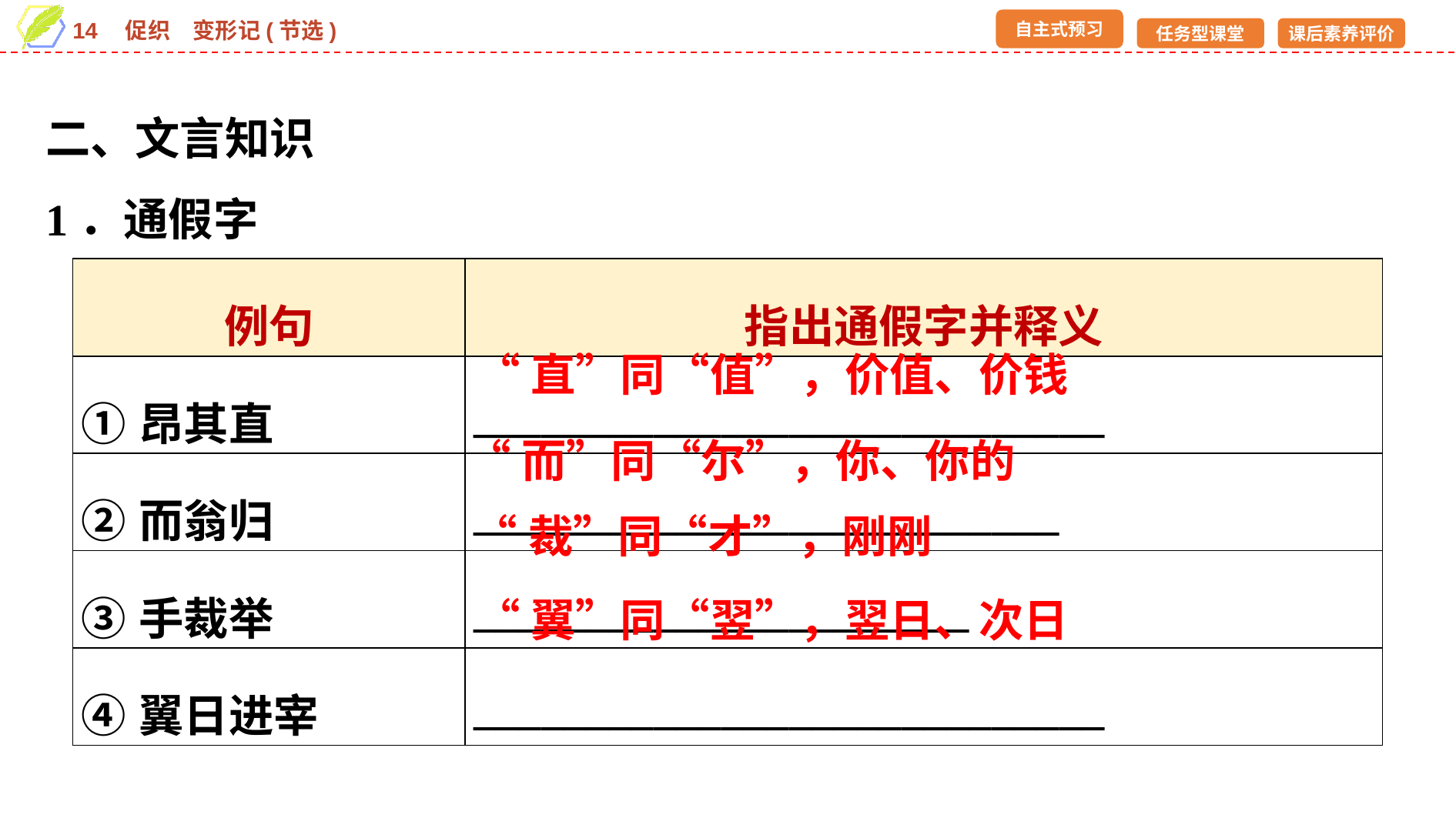

二、文言知识
1．通假字
| 例句 | 指出通假字并释义 |
| --- | --- |
| ①昂其直 | \_\_\_\_\_\_\_\_\_\_\_\_\_\_\_\_\_\_\_\_\_\_\_\_\_\_\_\_ |
| ②而翁归 | \_\_\_\_\_\_\_\_\_\_\_\_\_\_\_\_\_\_\_\_\_\_\_\_\_\_ |
| ③手裁举 | \_\_\_\_\_\_\_\_\_\_\_\_\_\_\_\_\_\_\_\_\_\_ |
| ④翼日进宰 | \_\_\_\_\_\_\_\_\_\_\_\_\_\_\_\_\_\_\_\_\_\_\_\_\_\_\_\_ |
“直”同“值”，价值、价钱
“而”同“尔”，你、你的
“裁”同“才”，刚刚
“翼”同“翌”，翌日、次日